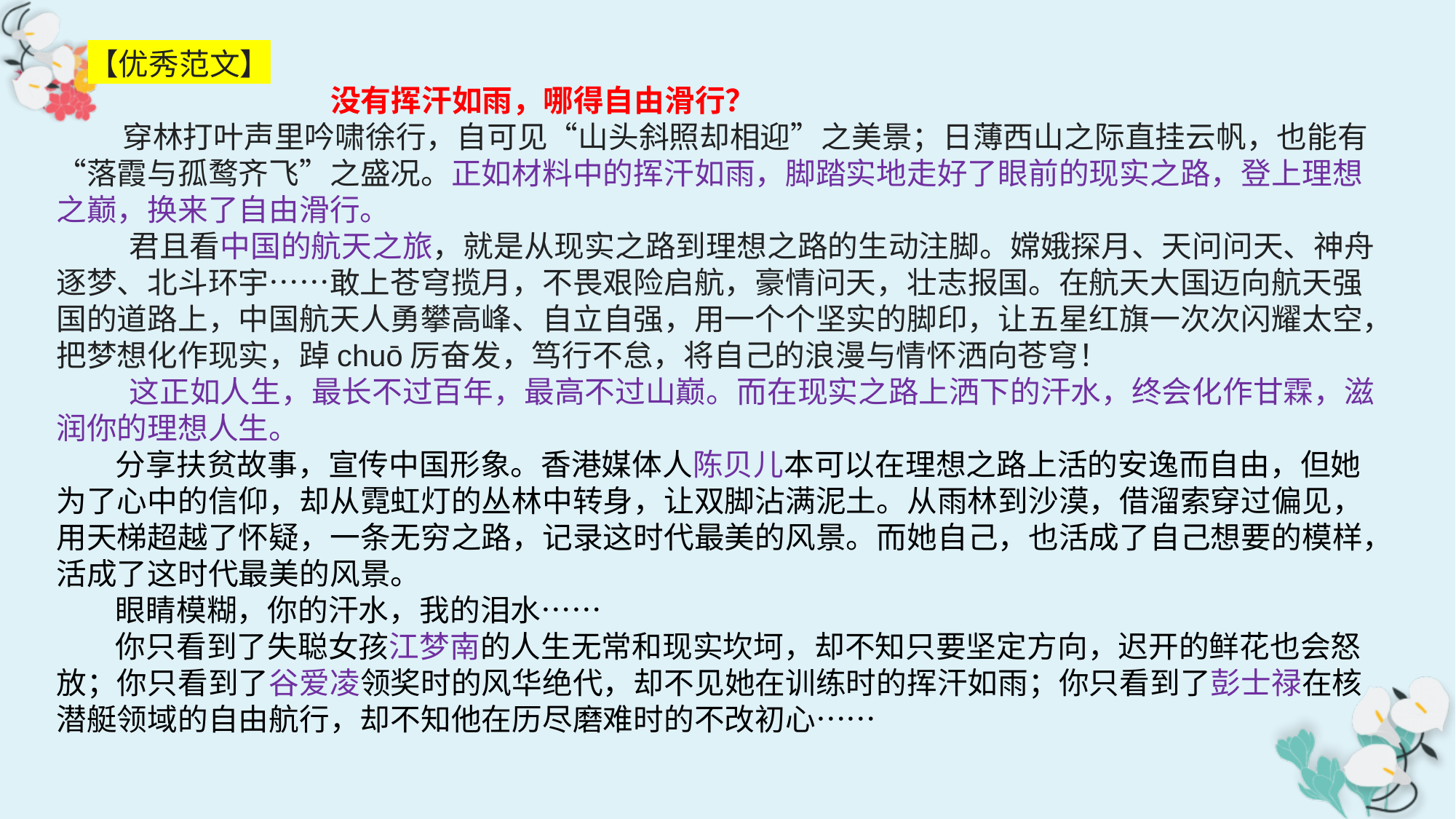

【优秀范文】
                                  没有挥汗如雨，哪得自由滑行？
    穿林打叶声里吟啸徐行，自可见“山头斜照却相迎”之美景；日薄西山之际直挂云帆，也能有“落霞与孤鹜齐飞”之盛况。正如材料中的挥汗如雨，脚踏实地走好了眼前的现实之路，登上理想之巅，换来了自由滑行。
     君且看中国的航天之旅，就是从现实之路到理想之路的生动注脚。嫦娥探月、天问问天、神舟逐梦、北斗环宇……敢上苍穹揽月，不畏艰险启航，豪情问天，壮志报国。在航天大国迈向航天强国的道路上，中国航天人勇攀高峰、自立自强，用一个个坚实的脚印，让五星红旗一次次闪耀太空，把梦想化作现实，踔chuō厉奋发，笃行不怠，将自己的浪漫与情怀洒向苍穹！
     这正如人生，最长不过百年，最高不过山巅。而在现实之路上洒下的汗水，终会化作甘霖，滋润你的理想人生。
   分享扶贫故事，宣传中国形象。香港媒体人陈贝儿本可以在理想之路上活的安逸而自由，但她为了心中的信仰，却从霓虹灯的丛林中转身，让双脚沾满泥土。从雨林到沙漠，借溜索穿过偏见，用天梯超越了怀疑，一条无穷之路，记录这时代最美的风景。而她自己，也活成了自己想要的模样，活成了这时代最美的风景。
   眼睛模糊，你的汗水，我的泪水……
   你只看到了失聪女孩江梦南的人生无常和现实坎坷，却不知只要坚定方向，迟开的鲜花也会怒放；你只看到了谷爱凌领奖时的风华绝代，却不见她在训练时的挥汗如雨；你只看到了彭士禄在核潜艇领域的自由航行，却不知他在历尽磨难时的不改初心……